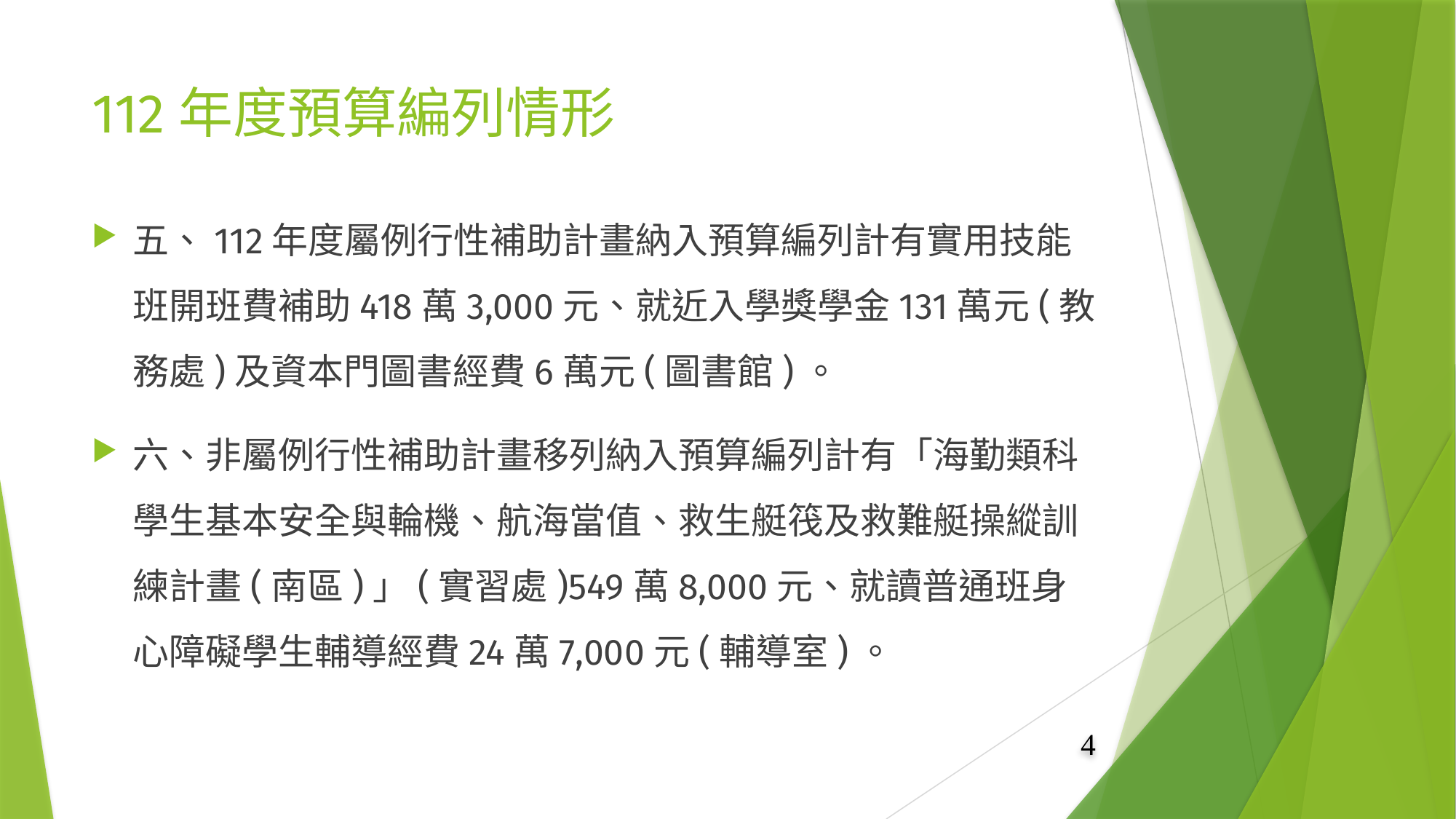

# 112年度預算編列情形
五、112年度屬例行性補助計畫納入預算編列計有實用技能班開班費補助418萬3,000元、就近入學獎學金131萬元(教務處)及資本門圖書經費6萬元(圖書館)。
六、非屬例行性補助計畫移列納入預算編列計有「海勤類科學生基本安全與輪機、航海當值、救生艇筏及救難艇操縱訓練計畫(南區)」(實習處)549萬8,000元、就讀普通班身心障礙學生輔導經費24萬7,000元(輔導室)。

4